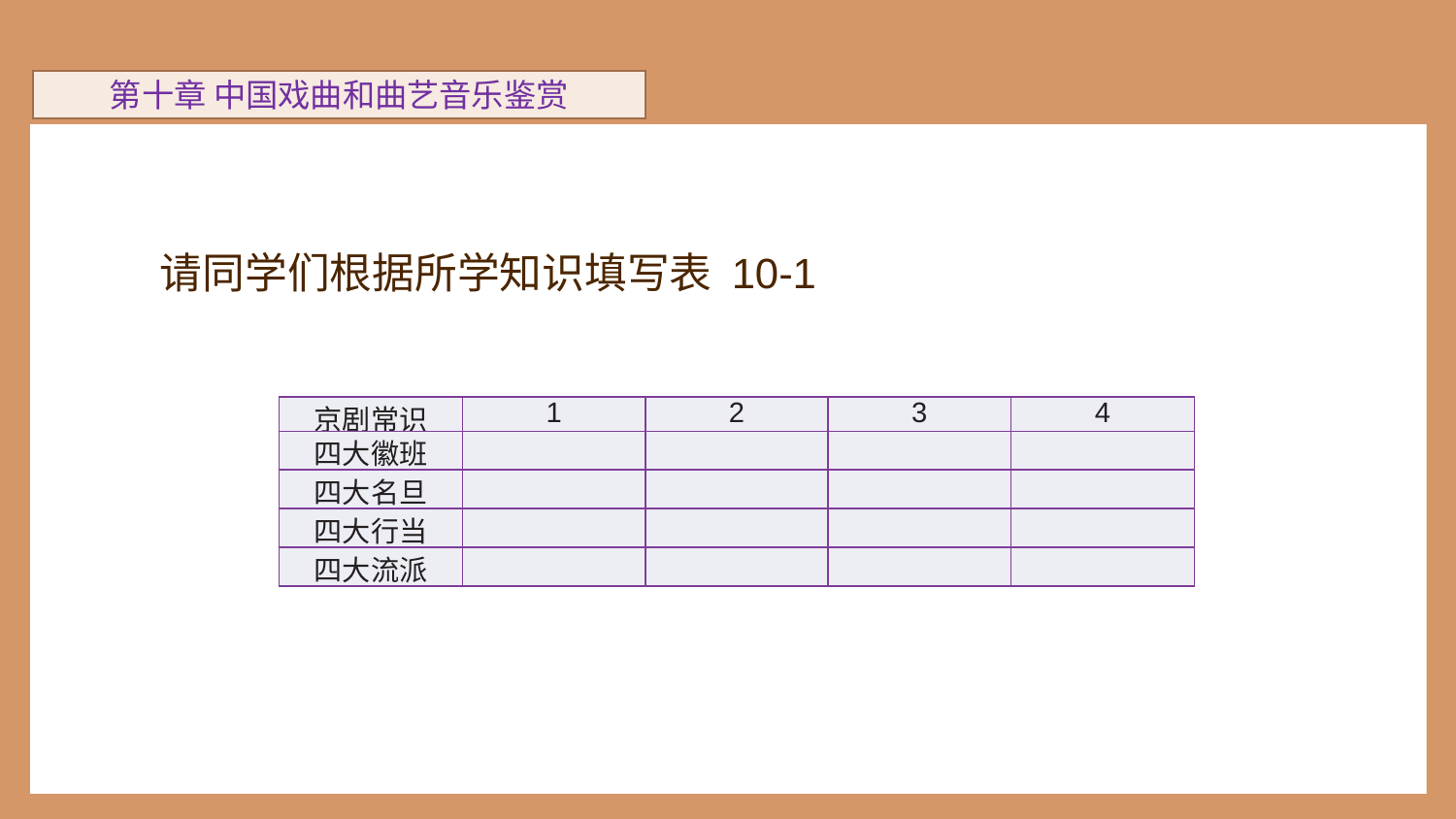

第十章 中国戏曲和曲艺音乐鉴赏
请同学们根据所学知识填写表 10-1
| 京剧常识 | 1 | 2 | 3 | 4 |
| --- | --- | --- | --- | --- |
| 四大徽班 |  |  |  |  |
| 四大名旦 |  |  |  |  |
| 四大行当 |  |  |  |  |
| 四大流派 |  |  |  |  |